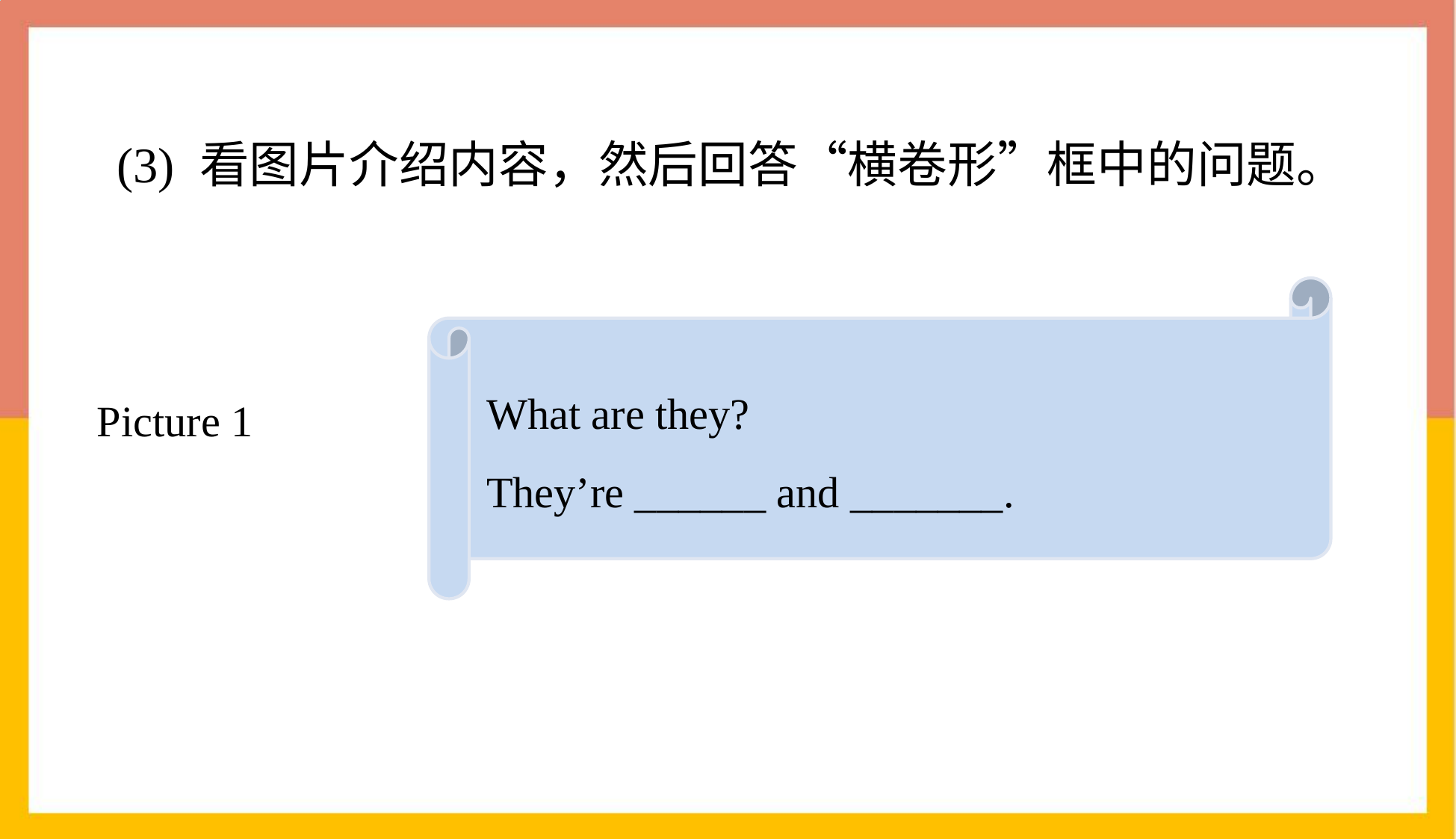

(3) 看图片介绍内容，然后回答“横卷形”框中的问题。

What are they?
They’re ______ and _______.
Picture 1